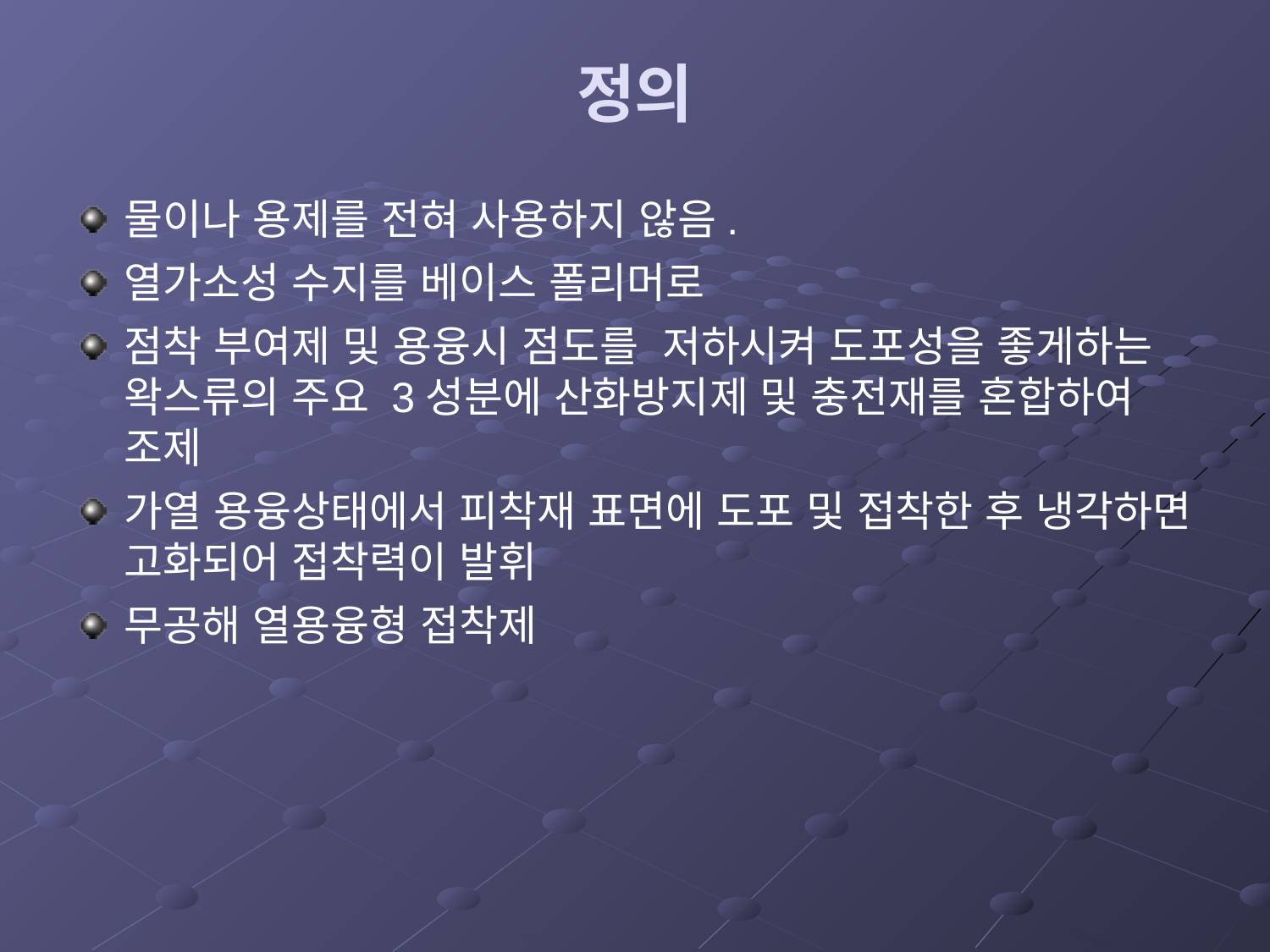

# 정의
물이나 용제를 전혀 사용하지 않음.
열가소성 수지를 베이스 폴리머로
점착 부여제 및 용융시 점도를  저하시켜 도포성을 좋게하는 왁스류의 주요 3성분에 산화방지제 및 충전재를 혼합하여 조제
가열 용융상태에서 피착재 표면에 도포 및 접착한 후 냉각하면 고화되어 접착력이 발휘
무공해 열용융형 접착제